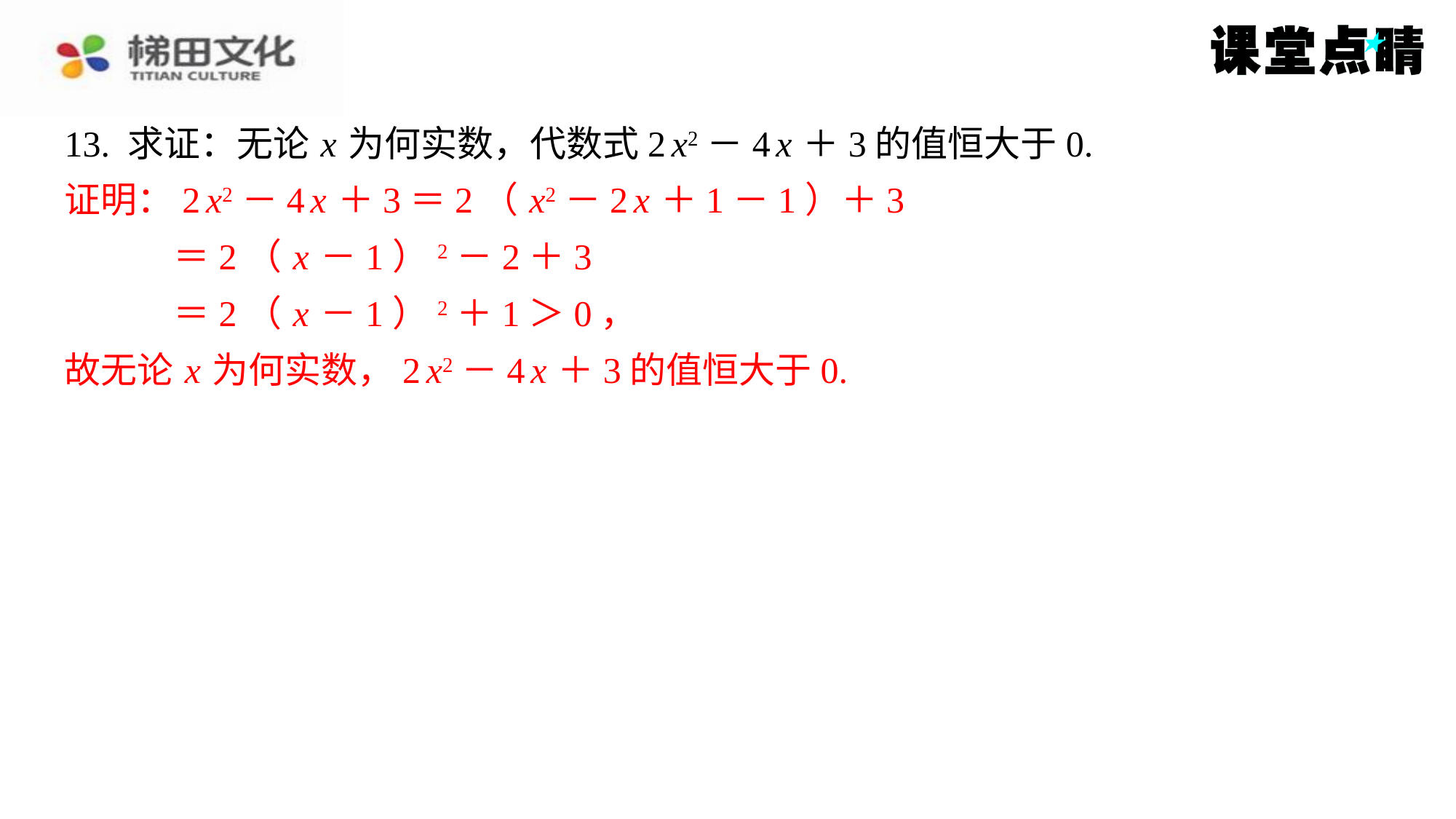

13. 求证：无论 x 为何实数，代数式2 x2－4 x ＋3的值恒大于0.
证明：2 x2－4 x ＋3＝2（ x2－2 x ＋1－1）＋3
	＝2（ x －1）2－2＋3
	＝2（ x －1）2＋1＞0，
故无论 x 为何实数，2 x2－4 x ＋3的值恒大于0.
证明：2 x2－4 x ＋3＝2（ x2－2 x ＋1－1）＋3
＝2（ x －1）2－2＋3
＝2（ x －1）2＋1＞0，
故无论 x 为何实数，2 x2－4 x ＋3的值恒大于0.